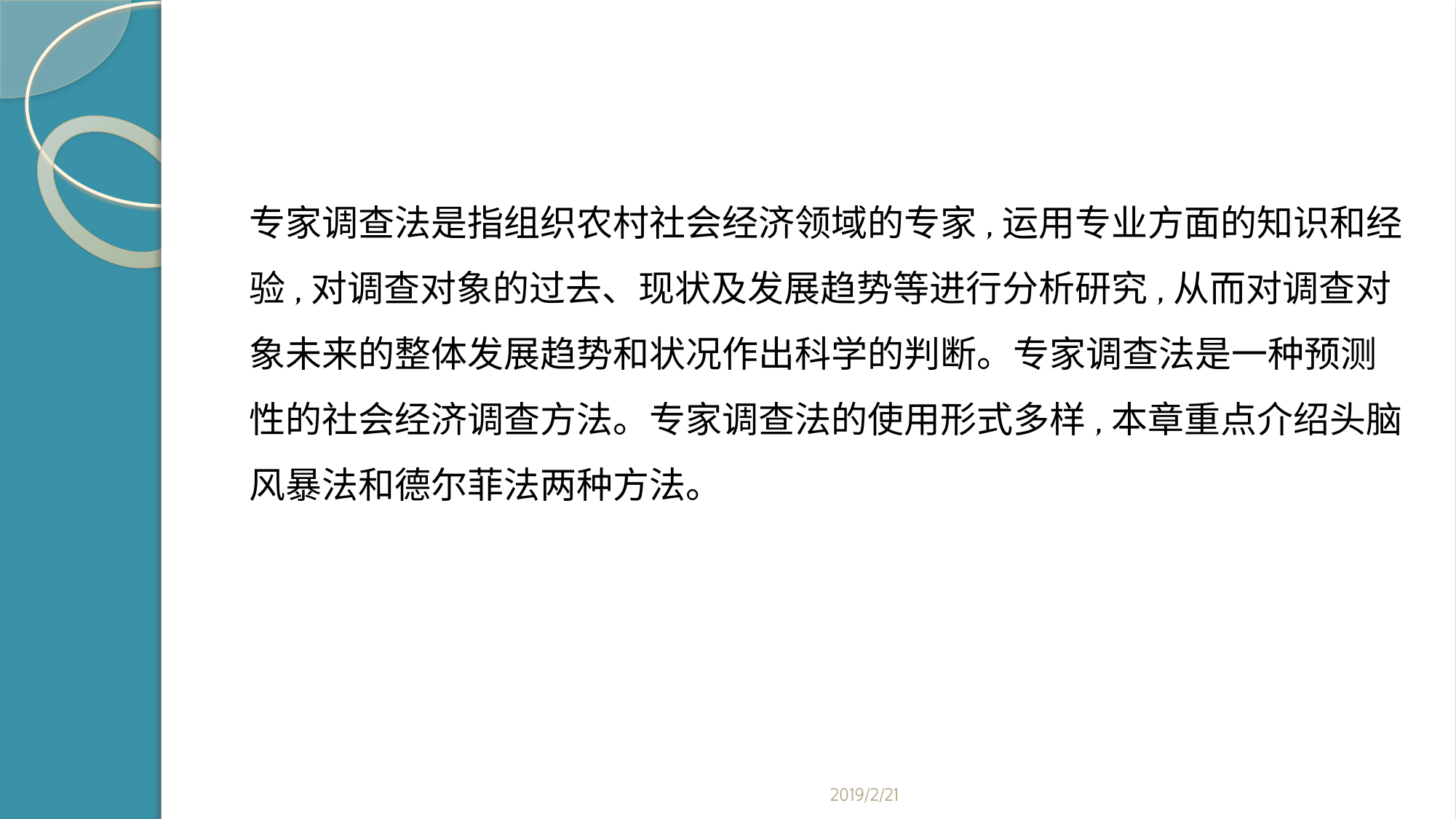

#
专家调查法是指组织农村社会经济领域的专家,运用专业方面的知识和经验,对调查对象的过去、现状及发展趋势等进行分析研究,从而对调查对象未来的整体发展趋势和状况作出科学的判断。专家调查法是一种预测性的社会经济调查方法。专家调查法的使用形式多样,本章重点介绍头脑风暴法和德尔菲法两种方法。
2019/2/21